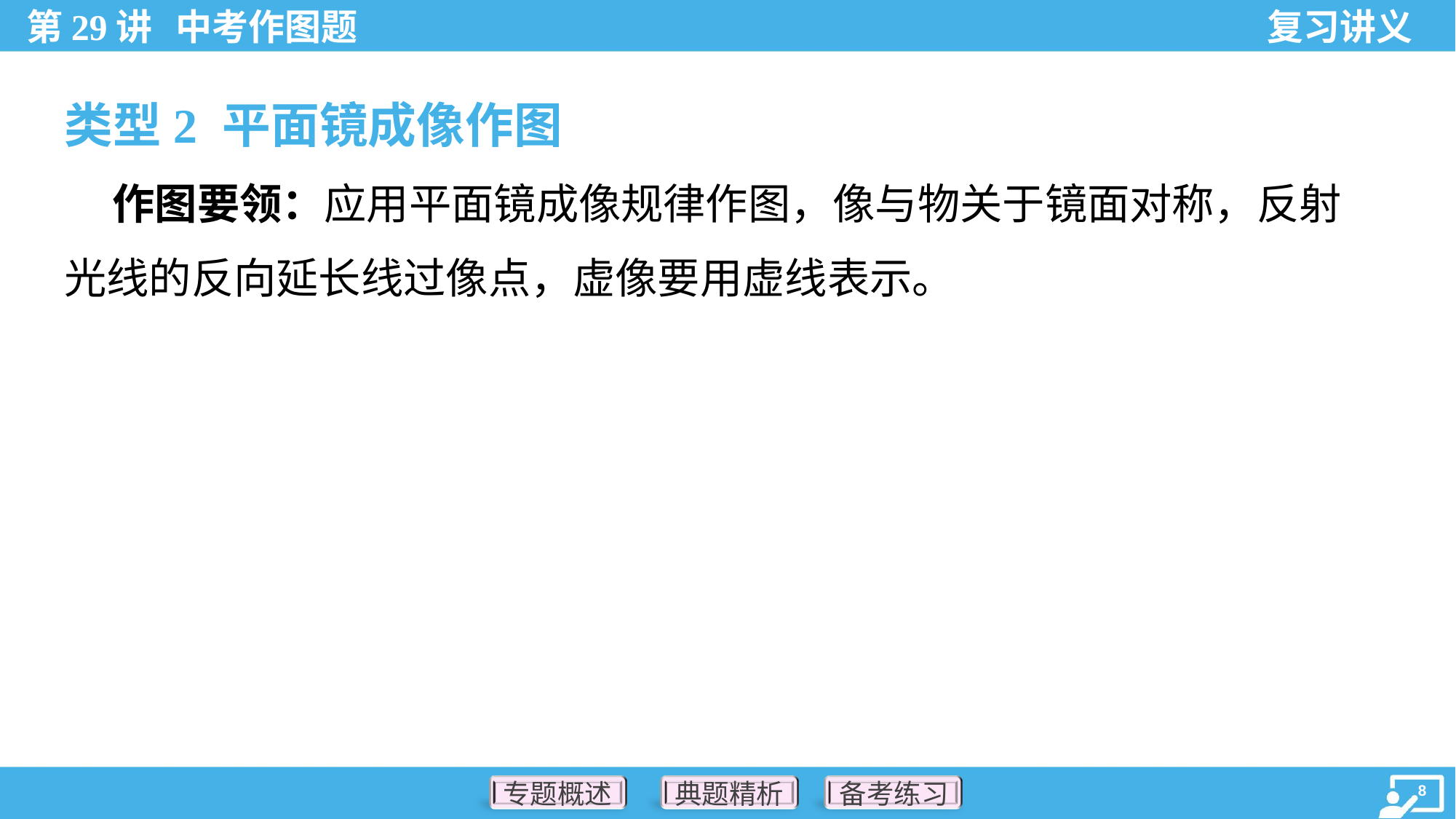

类型2 平面镜成像作图
    作图要领：应用平面镜成像规律作图，像与物关于镜面对称，反射
光线的反向延长线过像点，虚像要用虚线表示。